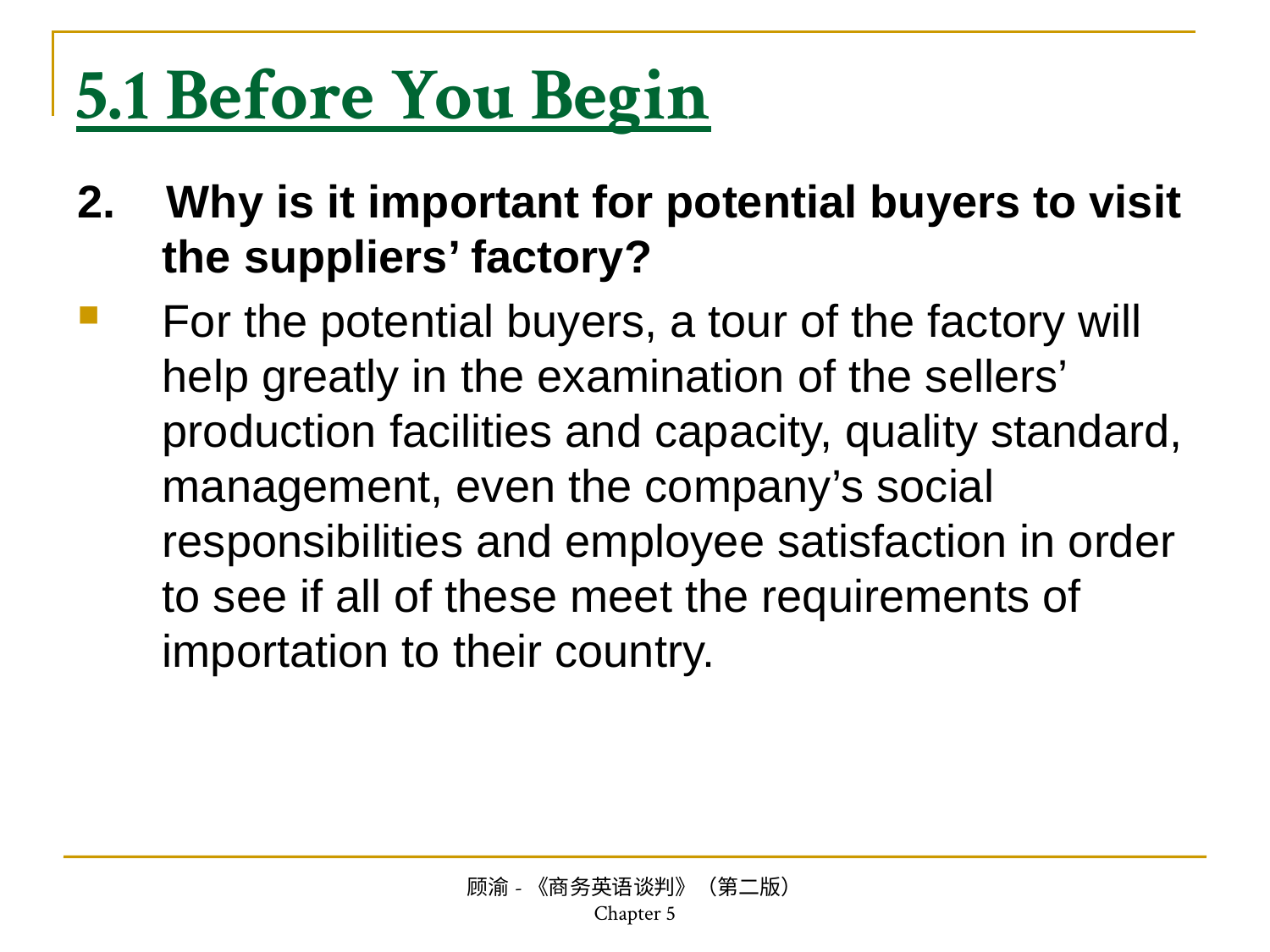

# 5.1 Before You Begin
2.    Why is it important for potential buyers to visit the suppliers’ factory?
For the potential buyers, a tour of the factory will help greatly in the examination of the sellers’ production facilities and capacity, quality standard, management, even the company’s social responsibilities and employee satisfaction in order to see if all of these meet the requirements of importation to their country.

6
顾渝-《商务英语谈判》（第二版） Chapter 5